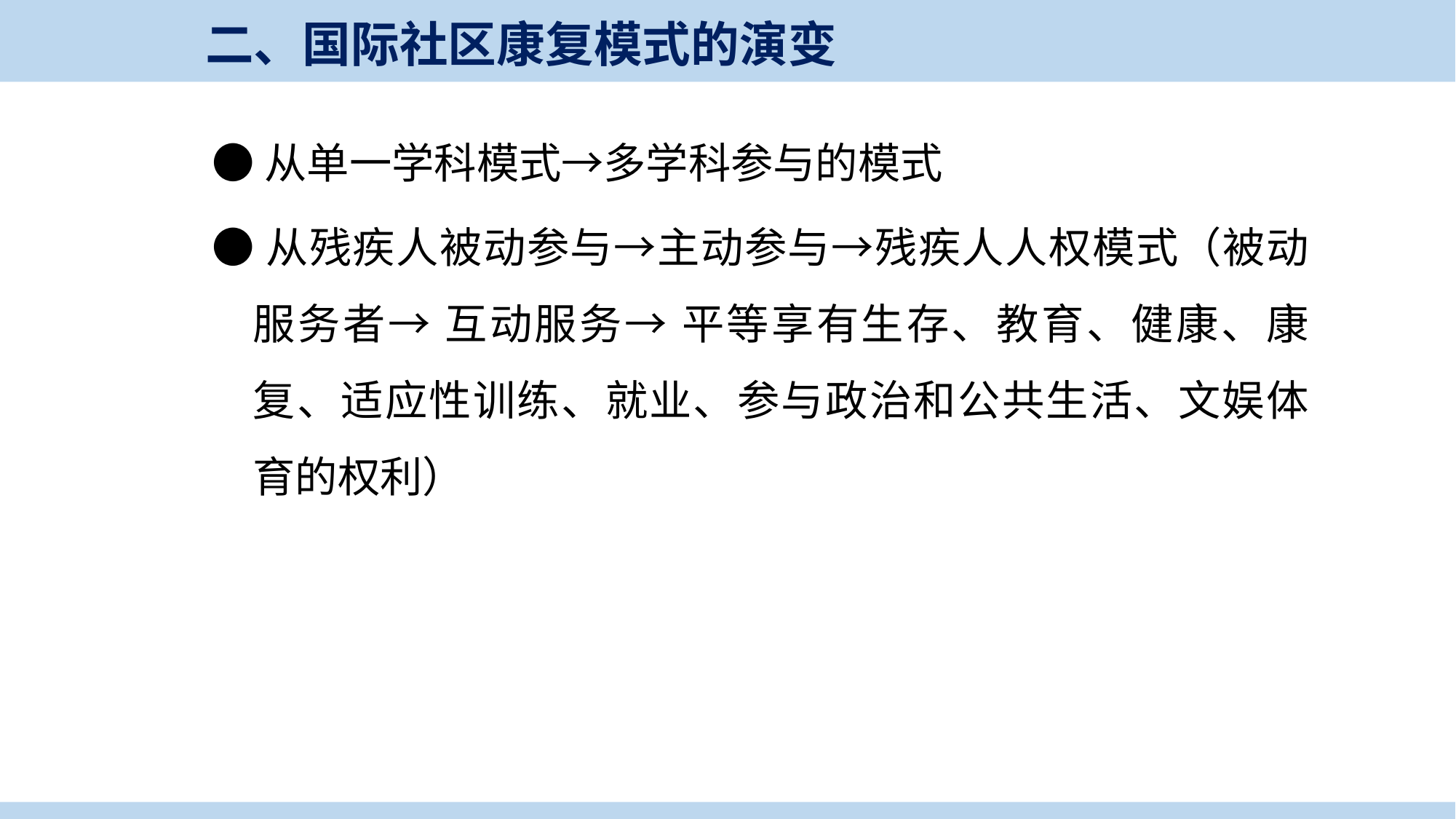

二、国际社区康复模式的演变
●从单一学科模式→多学科参与的模式
●从残疾人被动参与→主动参与→残疾人人权模式（被动服务者→ 互动服务→ 平等享有生存、教育、健康、康复、适应性训练、就业、参与政治和公共生活、文娱体育的权利）